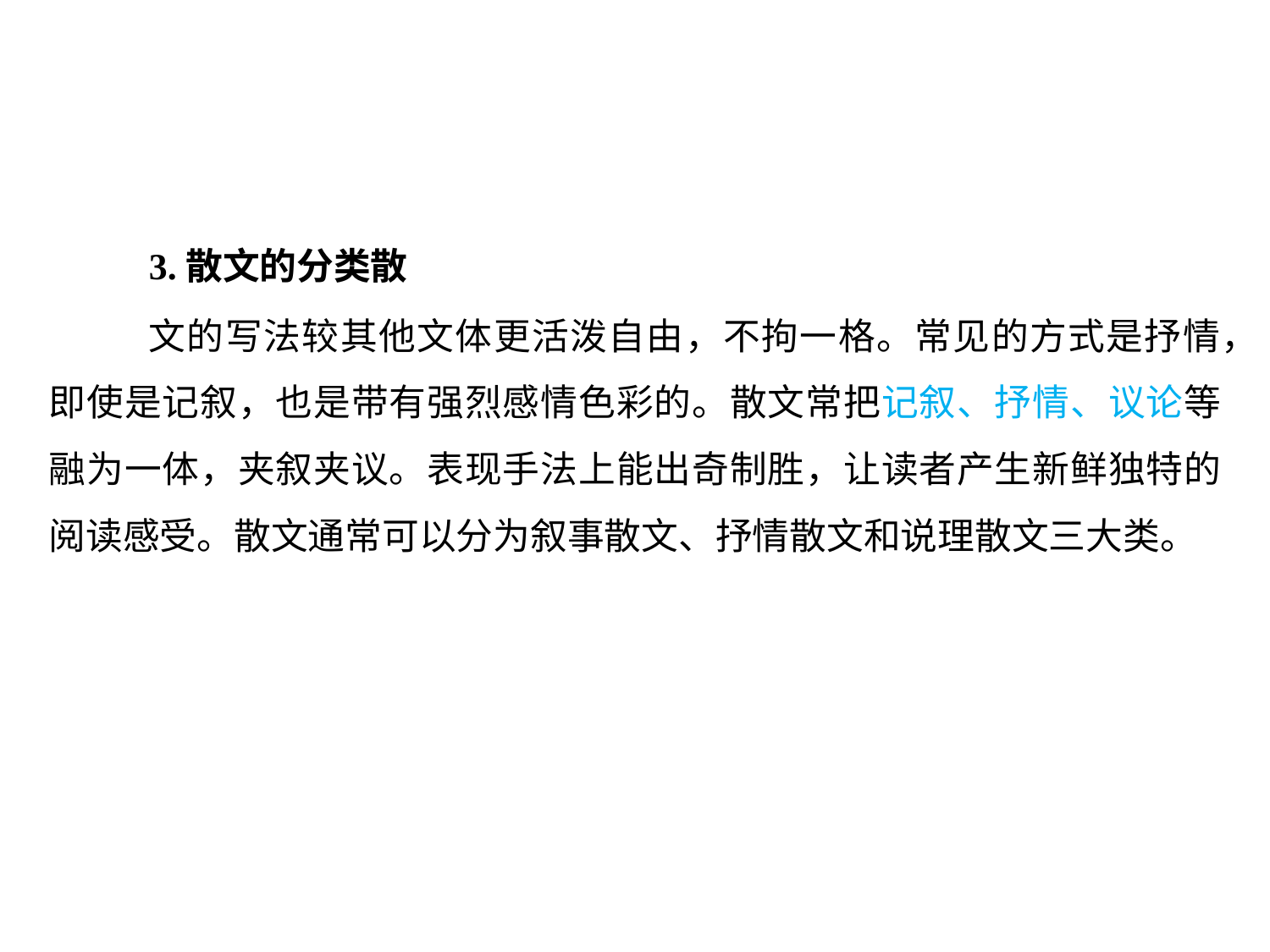

3.散文的分类散
文的写法较其他文体更活泼自由，不拘一格。常见的方式是抒情，即使是记叙，也是带有强烈感情色彩的。散文常把记叙、抒情、议论等融为一体，夹叙夹议。表现手法上能出奇制胜，让读者产生新鲜独特的阅读感受。散文通常可以分为叙事散文、抒情散文和说理散文三大类。